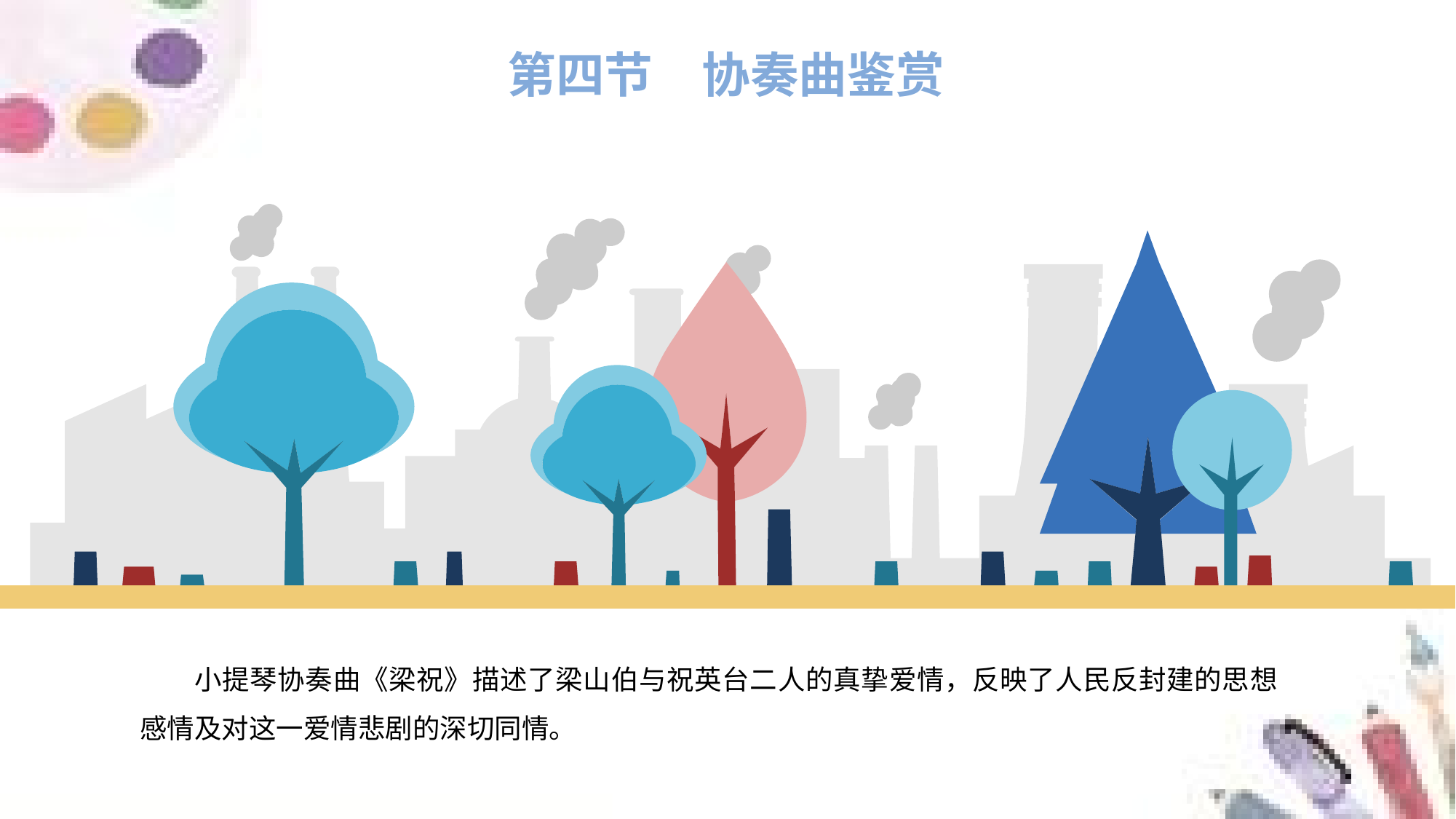

第四节　协奏曲鉴赏

小提琴协奏曲《梁祝》描述了梁山伯与祝英台二人的真挚爱情，反映了人民反封建的思想感情及对这一爱情悲剧的深切同情。